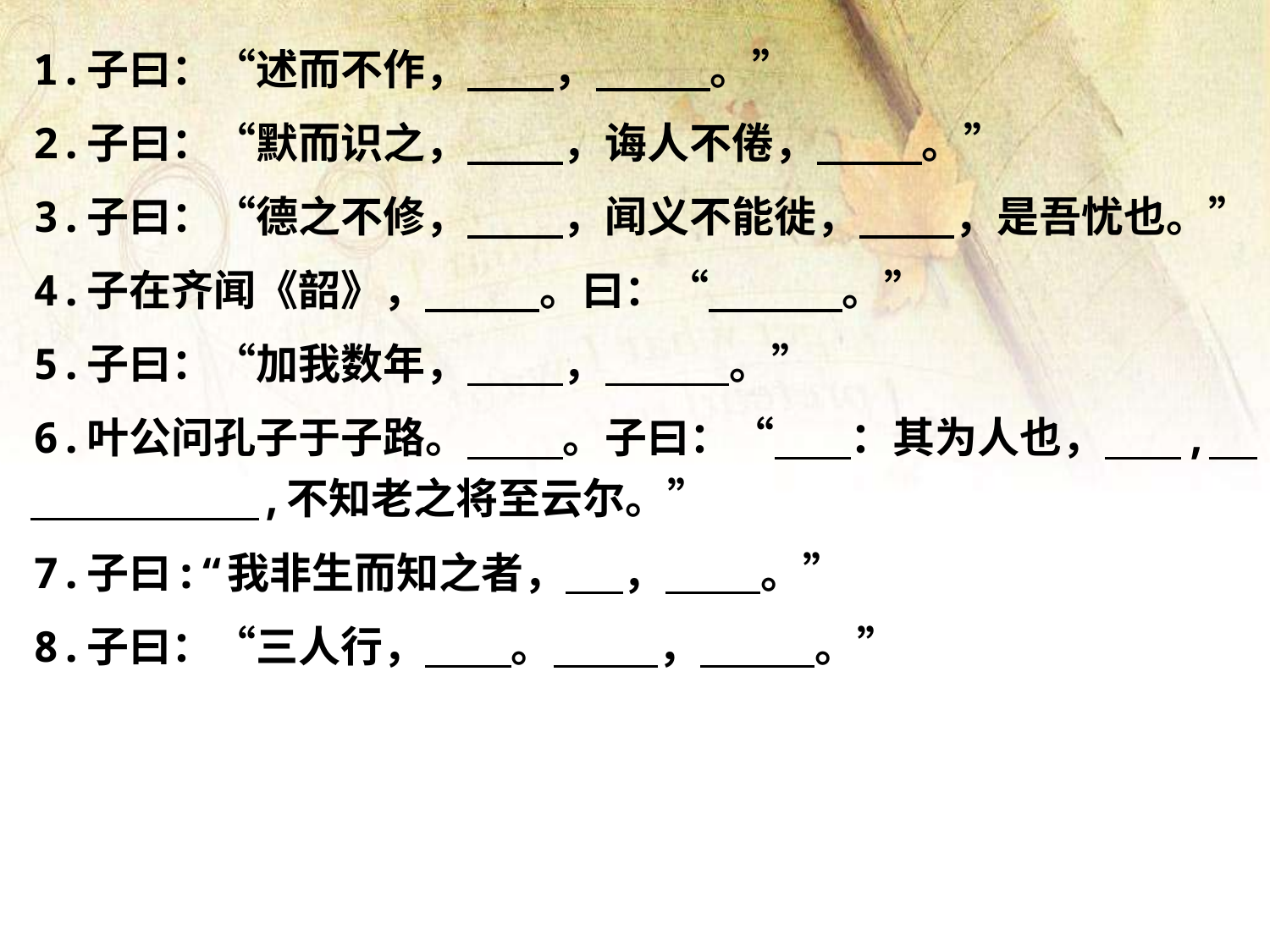

1.子曰：“述而不作，         ，            。”
  2.子曰：“默而识之，          ，诲人不倦，           。”
  3.子曰：“德之不修，          ，闻义不能徙，          ，是吾忧也。”
  4.子在齐闻《韶》，            。曰：“              。”
  5.子曰：“加我数年，          ，             。”
  6.叶公问孔子于子路。          。子曰：“        ：其为人也，        ,           ,不知老之将至云尔。”
  7.子曰:“我非生而知之者，      ，          。”
  8.子曰：“三人行，         。           ，            。”